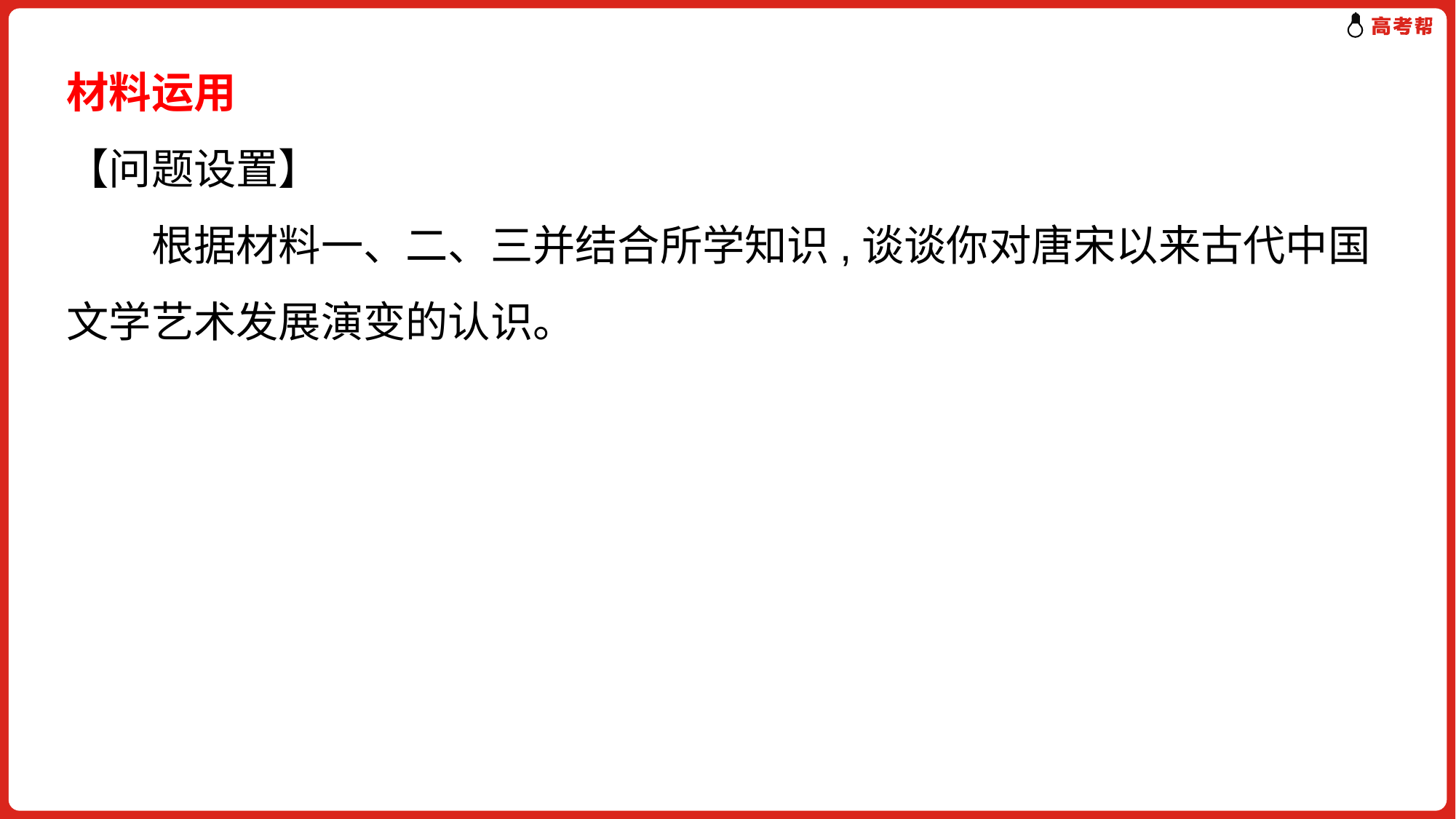

材料运用
【问题设置】
　　根据材料一、二、三并结合所学知识,谈谈你对唐宋以来古代中国文学艺术发展演变的认识。